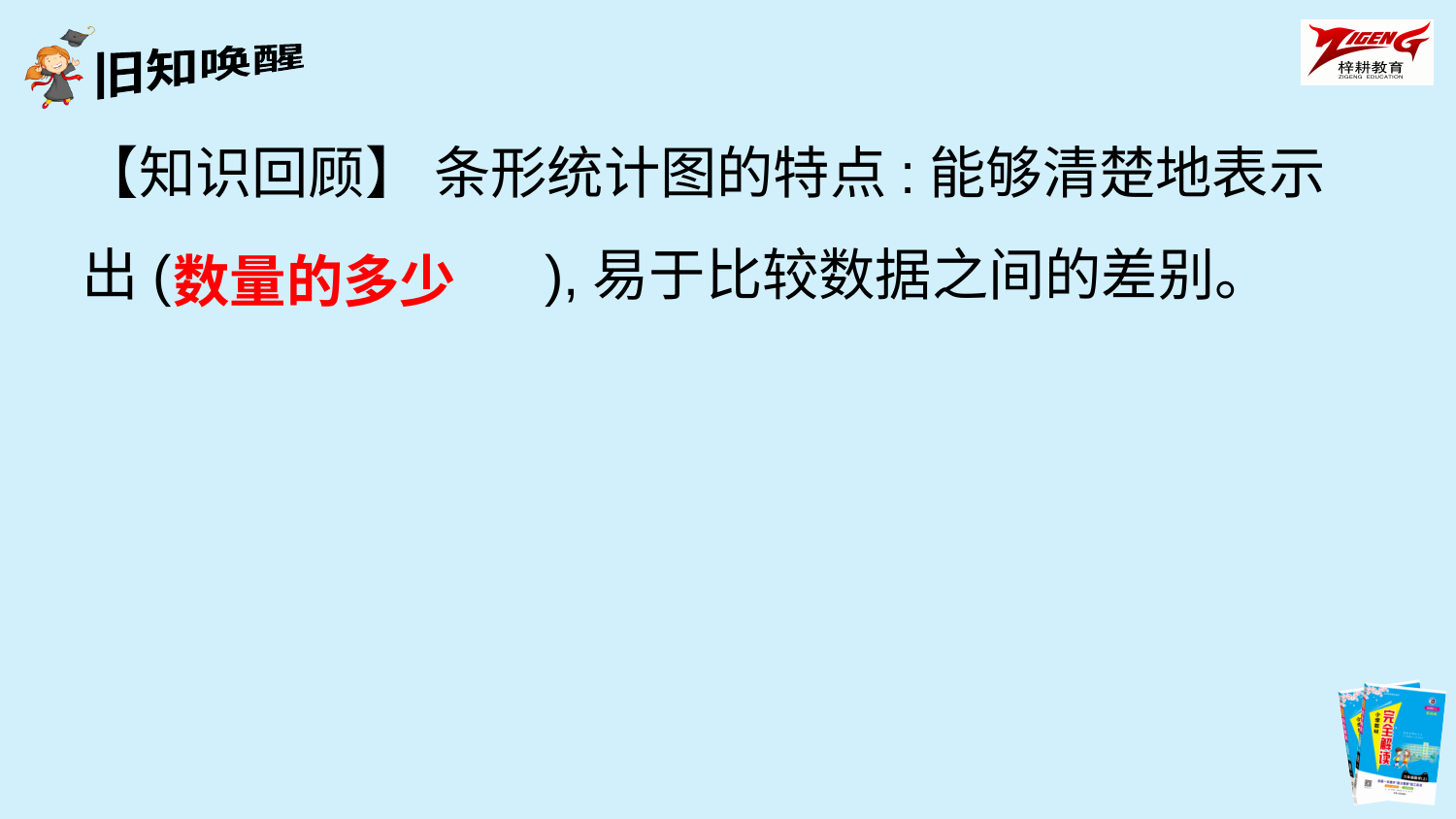

【知识回顾】 条形统计图的特点:能够清楚地表示出(　　　     　　),易于比较数据之间的差别。
数量的多少